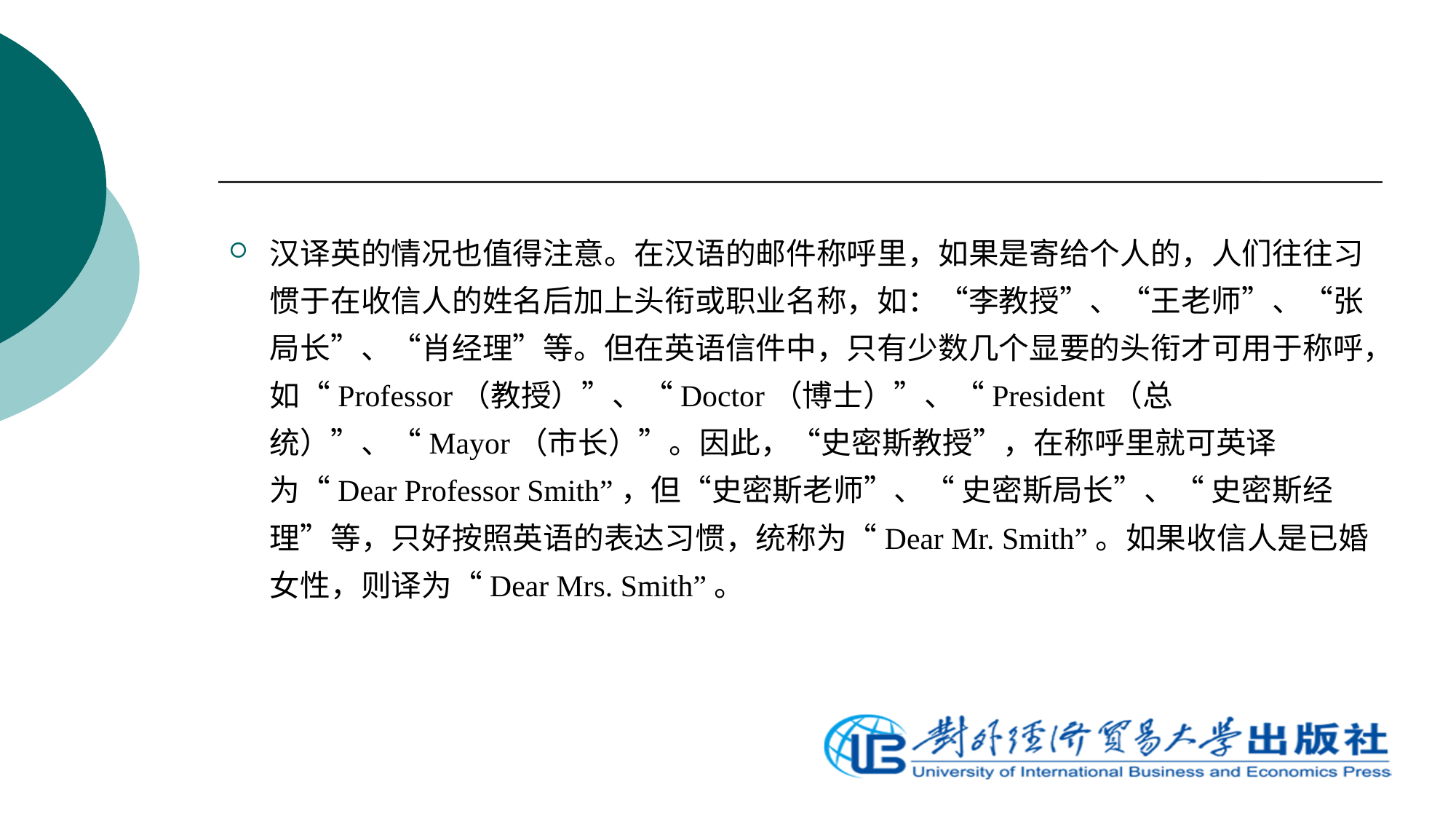

汉译英的情况也值得注意。在汉语的邮件称呼里，如果是寄给个人的，人们往往习惯于在收信人的姓名后加上头衔或职业名称，如：“李教授”、“王老师”、“张局长”、“肖经理”等。但在英语信件中，只有少数几个显要的头衔才可用于称呼，如“Professor（教授）”、“Doctor（博士）”、“President（总统）”、“Mayor（市长）”。因此，“史密斯教授”，在称呼里就可英译为“Dear Professor Smith”，但“史密斯老师”、“ 史密斯局长”、“ 史密斯经理”等，只好按照英语的表达习惯，统称为“Dear Mr. Smith”。如果收信人是已婚女性，则译为“Dear Mrs. Smith”。